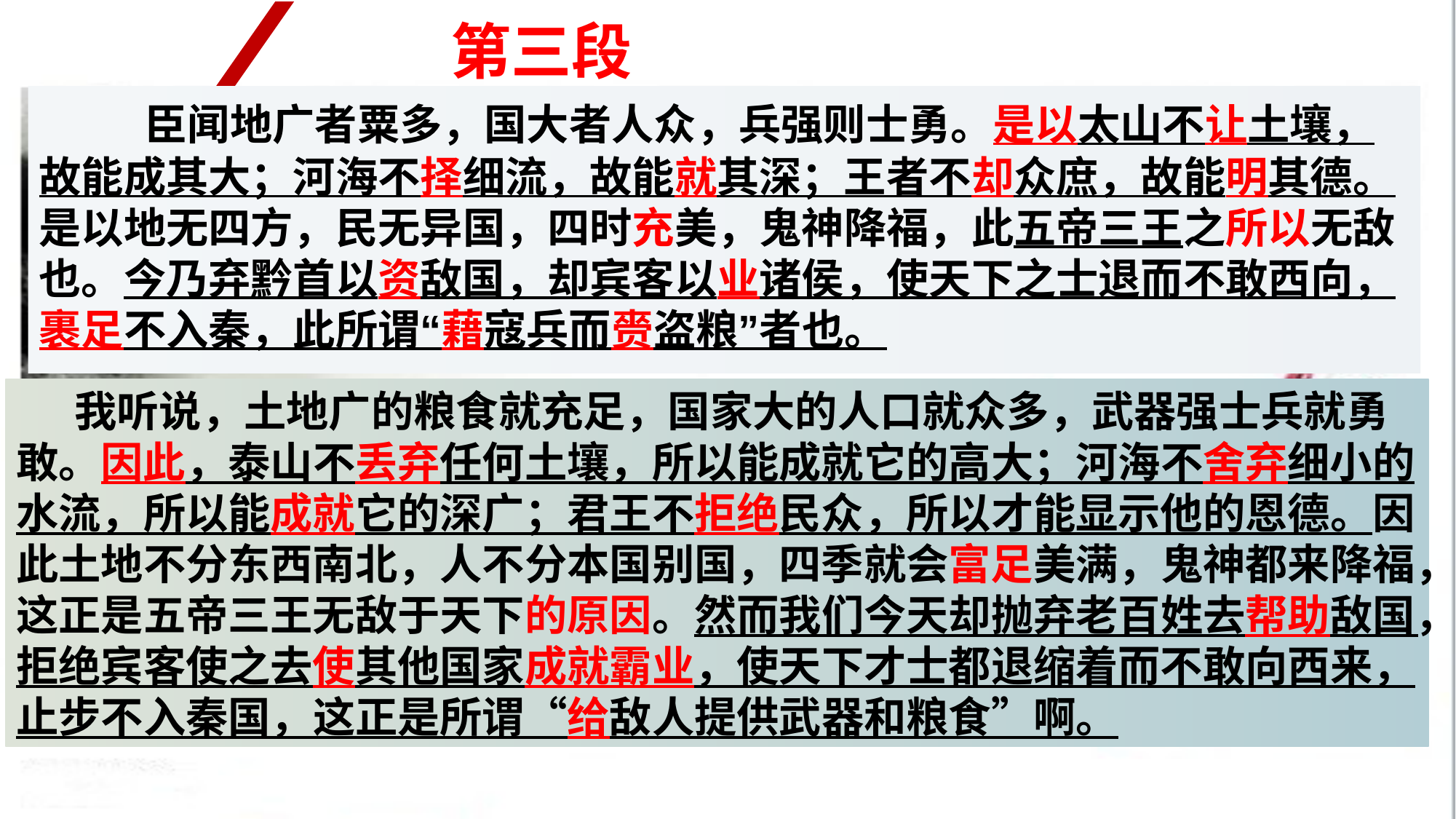

第三段

        臣闻地广者粟多，国大者人众，兵强则士勇。是以太山不让土壤，故能成其大；河海不择细流，故能就其深；王者不却众庶，故能明其德。是以地无四方，民无异国，四时充美，鬼神降福，此五帝三王之所以无敌也。今乃弃黔首以资敌国，却宾客以业诸侯，使天下之士退而不敢西向，裹足不入秦，此所谓“藉寇兵而赍盗粮”者也。

     我听说，土地广的粮食就充足，国家大的人口就众多，武器强士兵就勇敢。因此，泰山不丢弃任何土壤，所以能成就它的高大；河海不舍弃细小的水流，所以能成就它的深广；君王不拒绝民众，所以才能显示他的恩德。因此土地不分东西南北，人不分本国别国，四季就会富足美满，鬼神都来降福，这正是五帝三王无敌于天下的原因。然而我们今天却抛弃老百姓去帮助敌国，拒绝宾客使之去使其他国家成就霸业，使天下才士都退缩着而不敢向西来，止步不入秦国，这正是所谓“给敌人提供武器和粮食”啊。